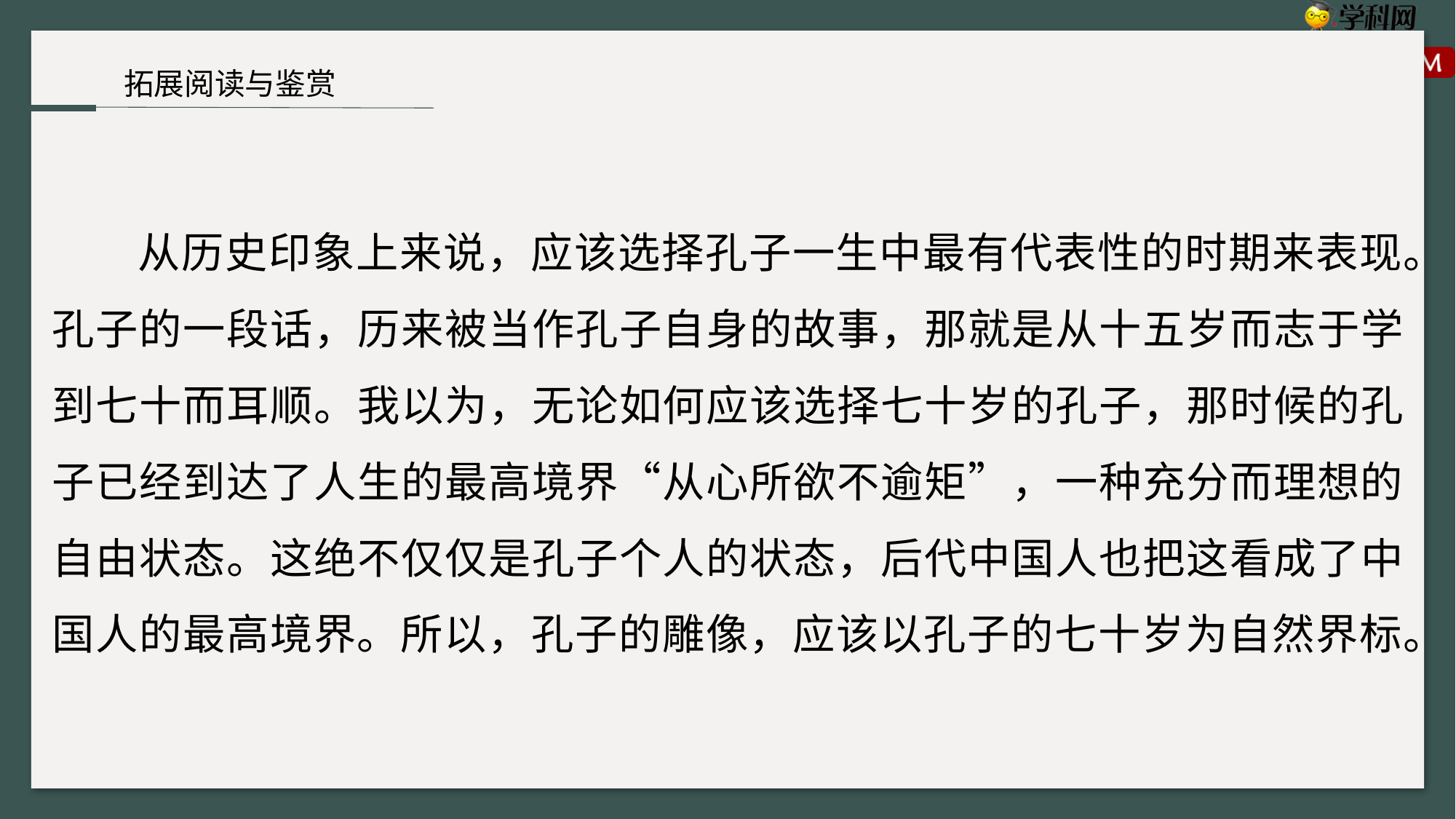

拓展阅读与鉴赏
从历史印象上来说，应该选择孔子一生中最有代表性的时期来表现。孔子的一段话，历来被当作孔子自身的故事，那就是从十五岁而志于学到七十而耳顺。我以为，无论如何应该选择七十岁的孔子，那时候的孔子已经到达了人生的最高境界“从心所欲不逾矩”，一种充分而理想的自由状态。这绝不仅仅是孔子个人的状态，后代中国人也把这看成了中国人的最高境界。所以，孔子的雕像，应该以孔子的七十岁为自然界标。